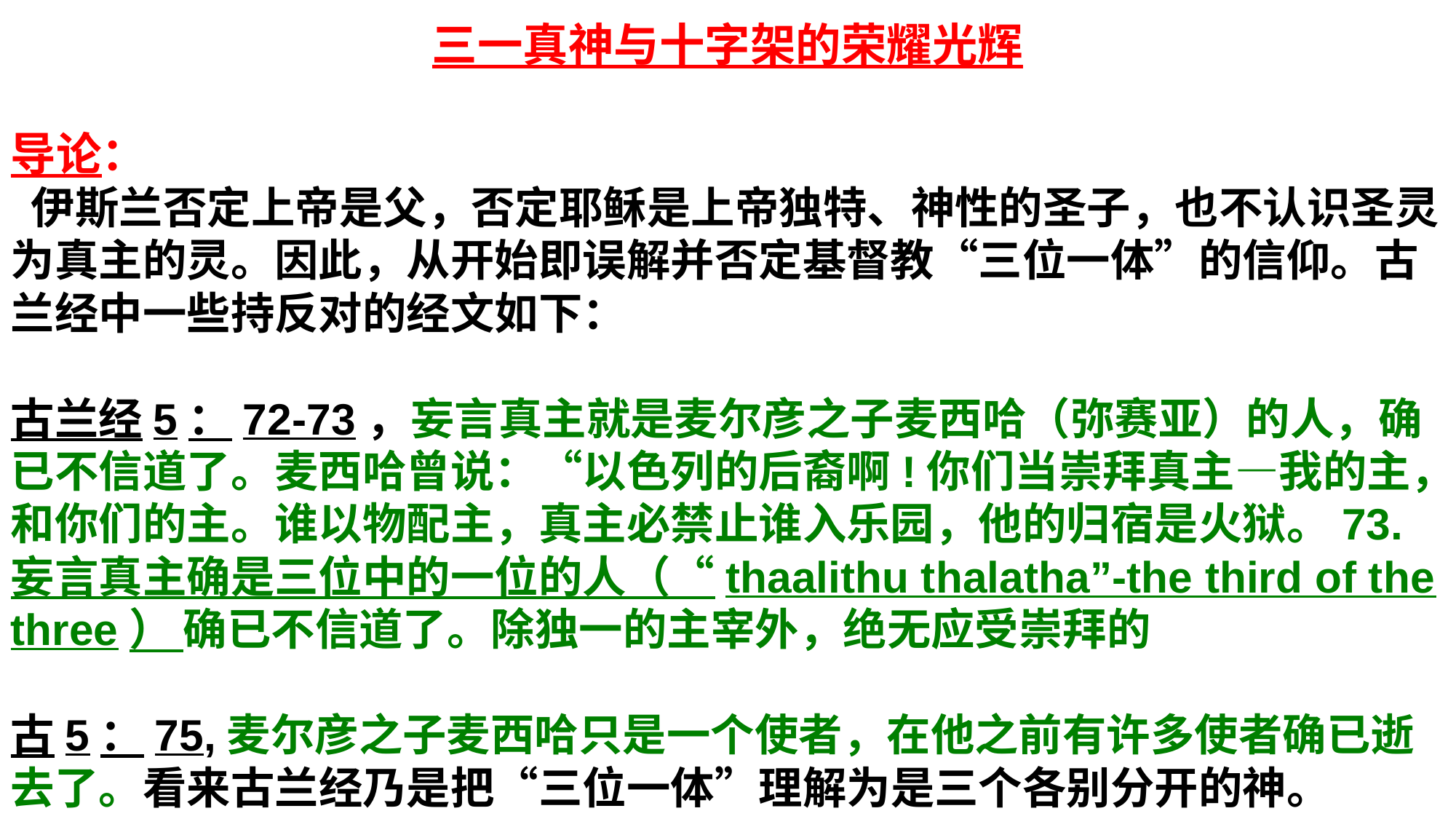

三一真神与十字架的荣耀光辉

导论：
 伊斯兰否定上帝是父，否定耶稣是上帝独特、神性的圣子，也不认识圣灵为真主的灵。因此，从开始即误解并否定基督教“三位一体”的信仰。古兰经中一些持反对的经文如下：

古兰经5：72-73，妄言真主就是麦尔彦之子麦西哈（弥赛亚）的人，确已不信道了。麦西哈曾说：“以色列的后裔啊!你们当崇拜真主—我的主，和你们的主。谁以物配主，真主必禁止谁入乐园，他的归宿是火狱。73.妄言真主确是三位中的一位的人（“thaalithu thalatha”-the third of the three） 确已不信道了。除独一的主宰外，绝无应受崇拜的

古5：75,麦尔彦之子麦西哈只是一个使者，在他之前有许多使者确已逝去了。看来古兰经乃是把“三位一体”理解为是三个各别分开的神。